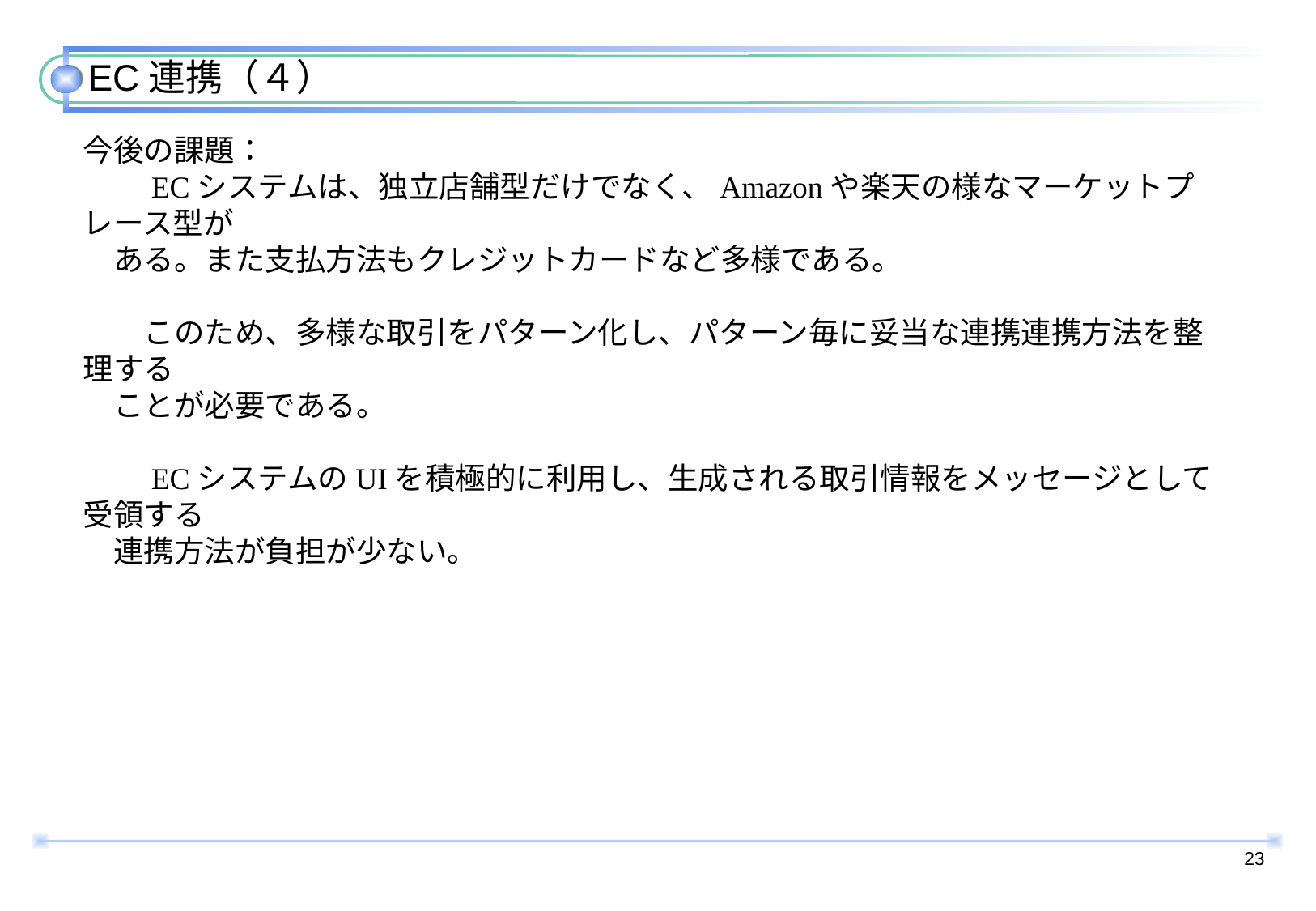

# EC連携（４）
今後の課題：
　　ECシステムは、独立店舗型だけでなく、Amazonや楽天の様なマーケットプレース型が
　ある。また支払方法もクレジットカードなど多様である。

　　このため、多様な取引をパターン化し、パターン毎に妥当な連携連携方法を整理する
　ことが必要である。

　　ECシステムのUIを積極的に利用し、生成される取引情報をメッセージとして受領する
　連携方法が負担が少ない。
23